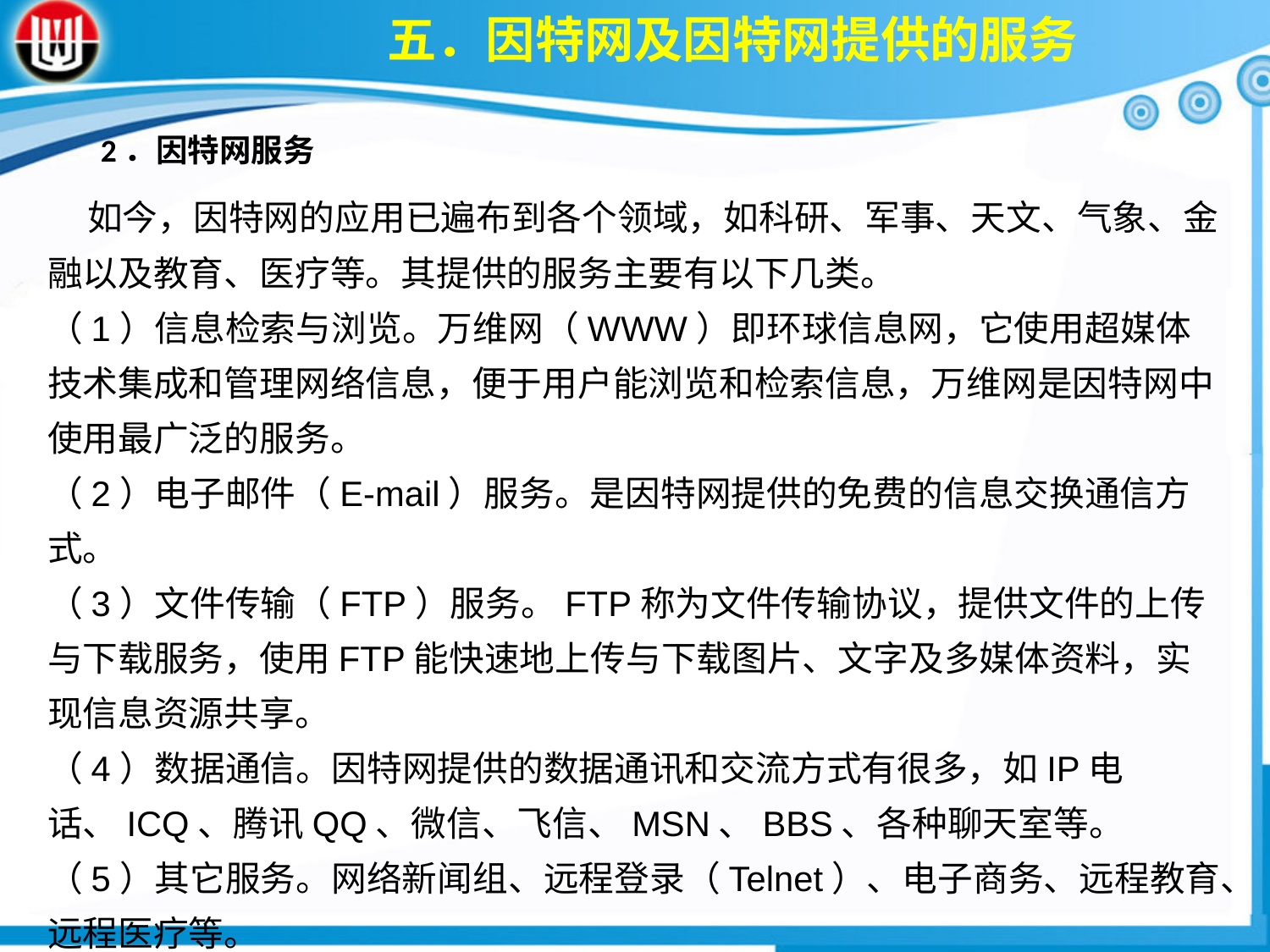

五．因特网及因特网提供的服务
2．因特网服务
    如今，因特网的应用已遍布到各个领域，如科研、军事、天文、气象、金融以及教育、医疗等。其提供的服务主要有以下几类。
（1）信息检索与浏览。万维网（WWW）即环球信息网，它使用超媒体技术集成和管理网络信息，便于用户能浏览和检索信息，万维网是因特网中使用最广泛的服务。
（2）电子邮件（E-mail）服务。是因特网提供的免费的信息交换通信方式。
（3）文件传输（FTP）服务。FTP称为文件传输协议，提供文件的上传与下载服务，使用FTP能快速地上传与下载图片、文字及多媒体资料，实现信息资源共享。
（4）数据通信。因特网提供的数据通讯和交流方式有很多，如IP电话、ICQ、腾讯QQ、微信、飞信、MSN、BBS、各种聊天室等。
（5）其它服务。网络新闻组、远程登录（Telnet）、电子商务、远程教育、远程医疗等。